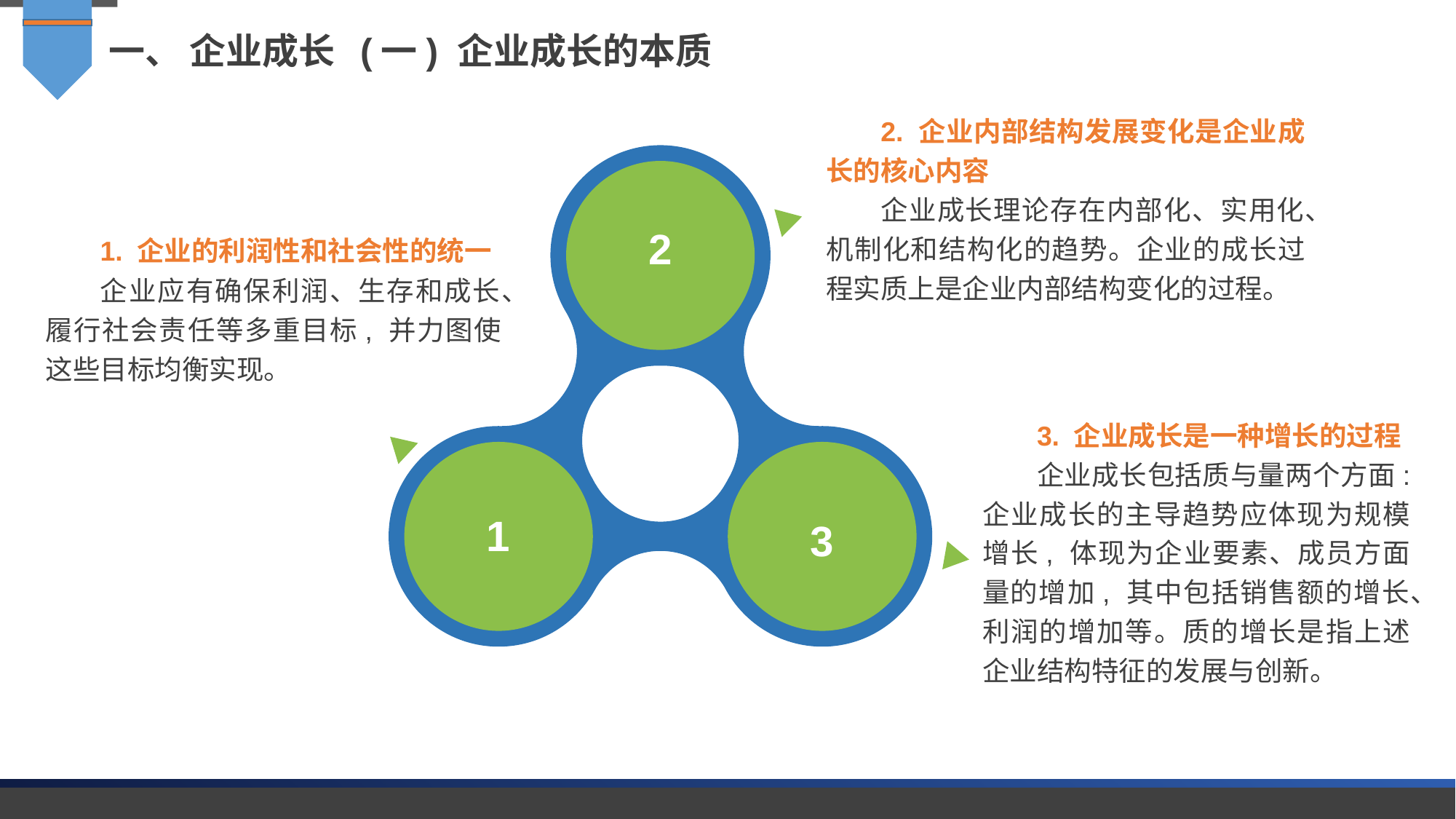

一、 企业成长  (一) 企业成长的本质
2. 企业内部结构发展变化是企业成长的核心内容
企业成长理论存在内部化、实用化、机制化和结构化的趋势。企业的成长过程实质上是企业内部结构变化的过程。

1. 企业的利润性和社会性的统一
企业应有确保利润、生存和成长、履行社会责任等多重目标, 并力图使这些目标均衡实现。
2
3. 企业成长是一种增长的过程
企业成长包括质与量两个方面: 企业成长的主导趋势应体现为规模增长, 体现为企业要素、成员方面量的增加, 其中包括销售额的增长、利润的增加等。质的增长是指上述企业结构特征的发展与创新。

1
3